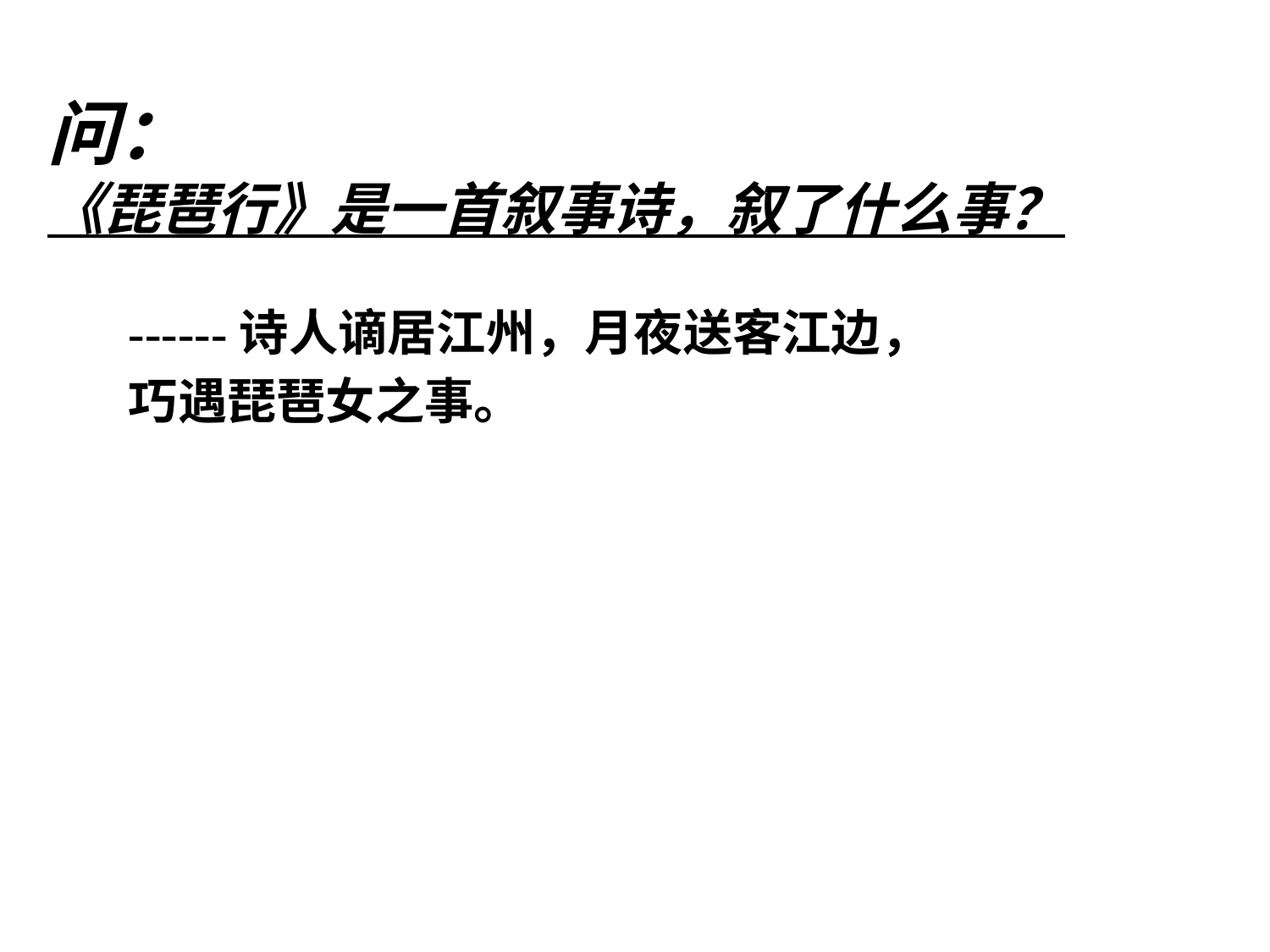

问：
《琵琶行》是一首叙事诗，叙了什么事？
------诗人谪居江州，月夜送客江边，
巧遇琵琶女之事。